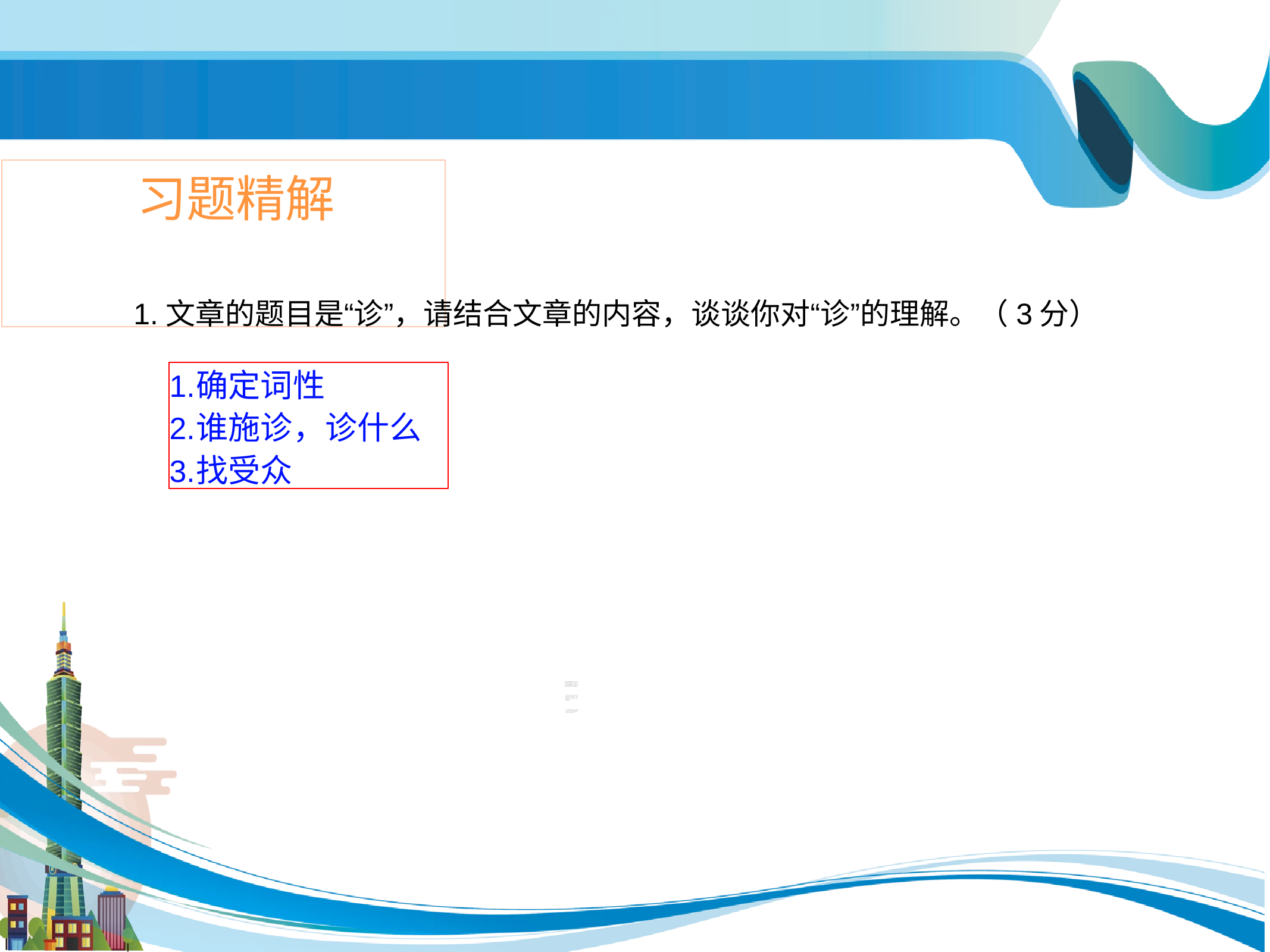

# 习题精解
1.文章的题目是“诊”，请结合文章的内容，谈谈你对“诊”的理解。（3分）
确定词性
谁施诊，诊什么
找受众